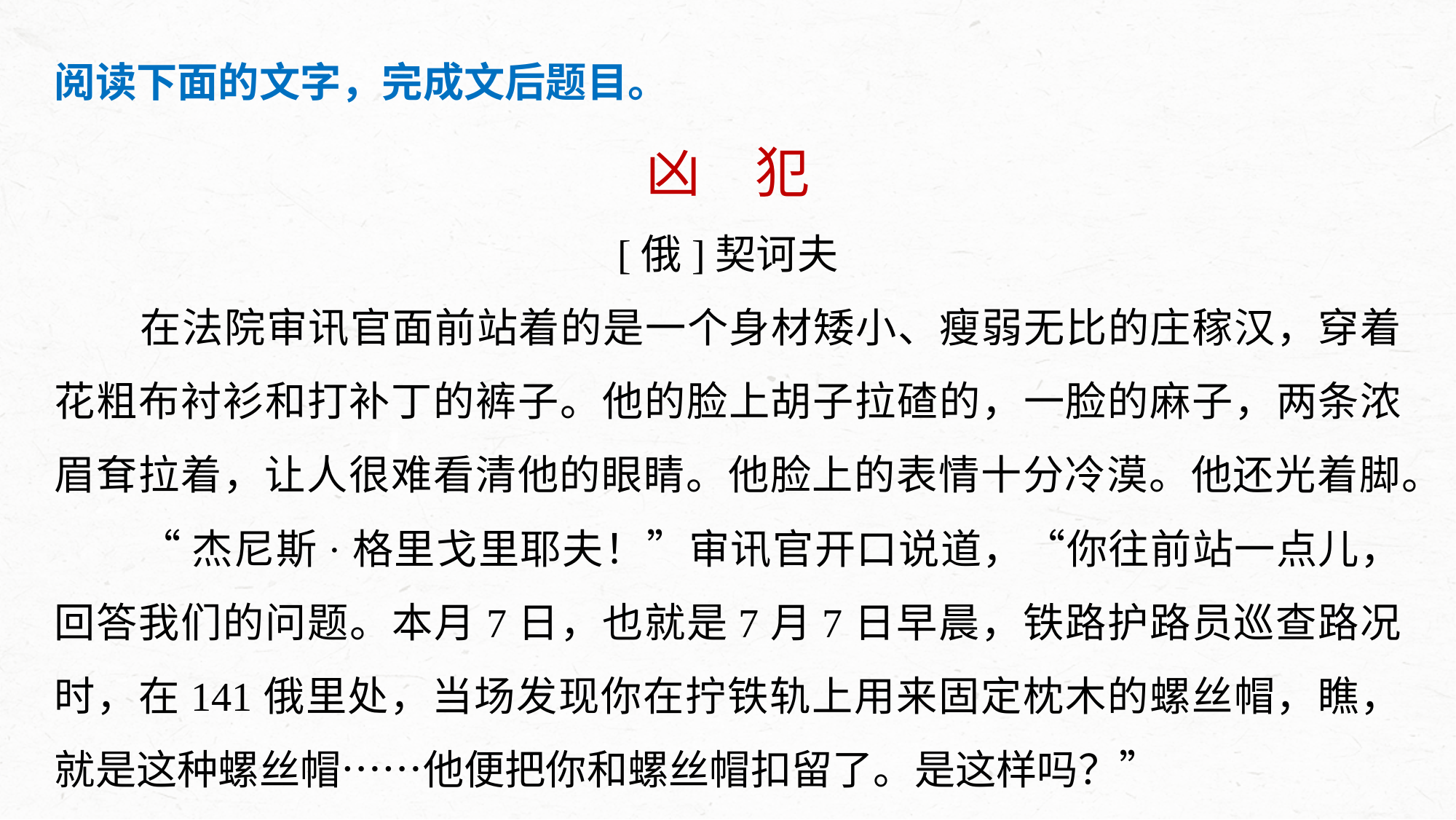

阅读下面的文字，完成文后题目。
凶　犯
[俄]契诃夫
在法院审讯官面前站着的是一个身材矮小、瘦弱无比的庄稼汉，穿着花粗布衬衫和打补丁的裤子。他的脸上胡子拉碴的，一脸的麻子，两条浓眉耷拉着，让人很难看清他的眼睛。他脸上的表情十分冷漠。他还光着脚。
“杰尼斯·格里戈里耶夫！”审讯官开口说道，“你往前站一点儿，回答我们的问题。本月7日，也就是7月7日早晨，铁路护路员巡查路况时，在141俄里处，当场发现你在拧铁轨上用来固定枕木的螺丝帽，瞧，就是这种螺丝帽……他便把你和螺丝帽扣留了。是这样吗？”